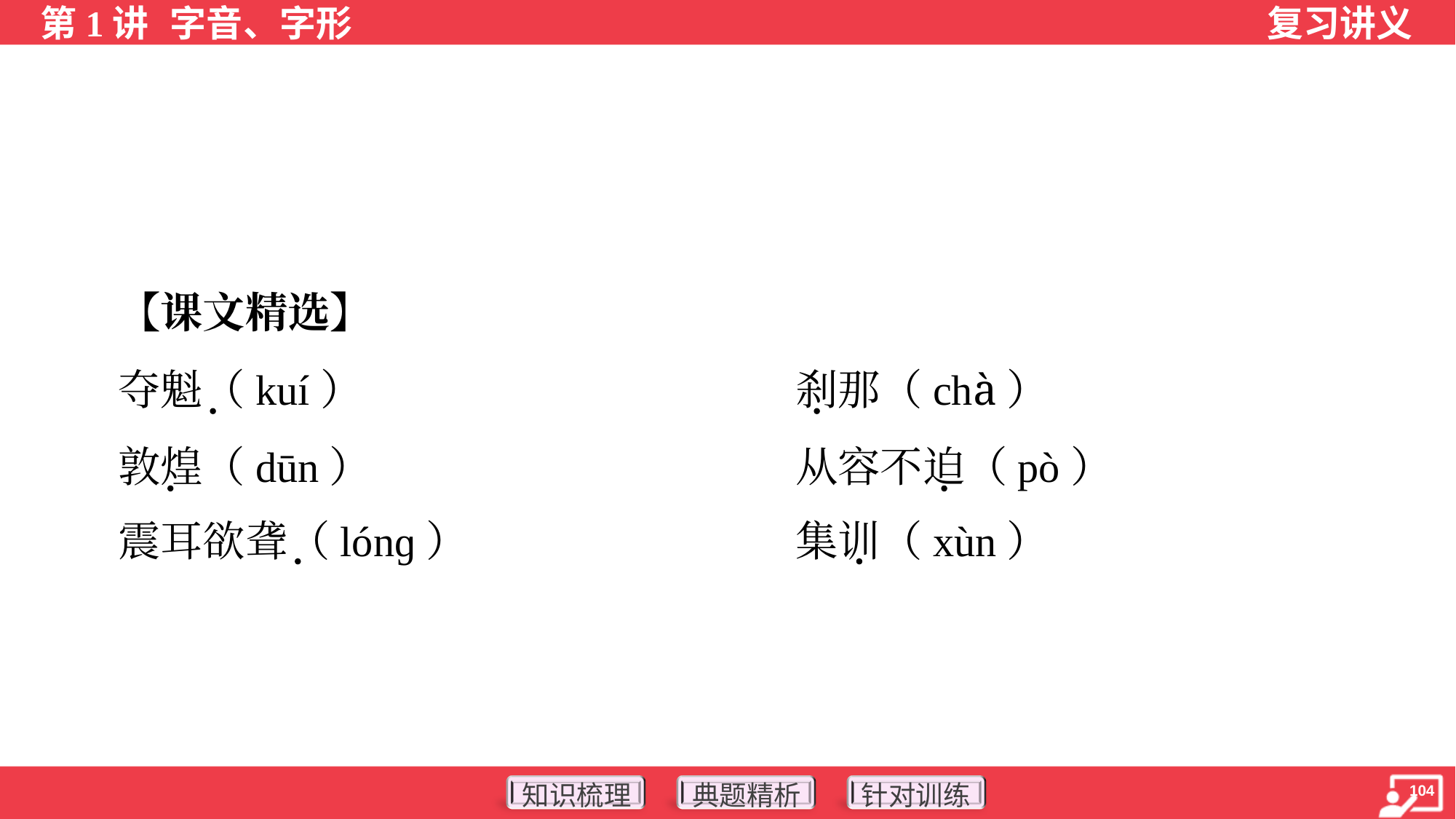

【课文精选】
    夺魁（kuí）	刹那（chà）
    敦煌（dūn）	从容不迫（pò）
    震耳欲聋（lónɡ）	集训（xùn）